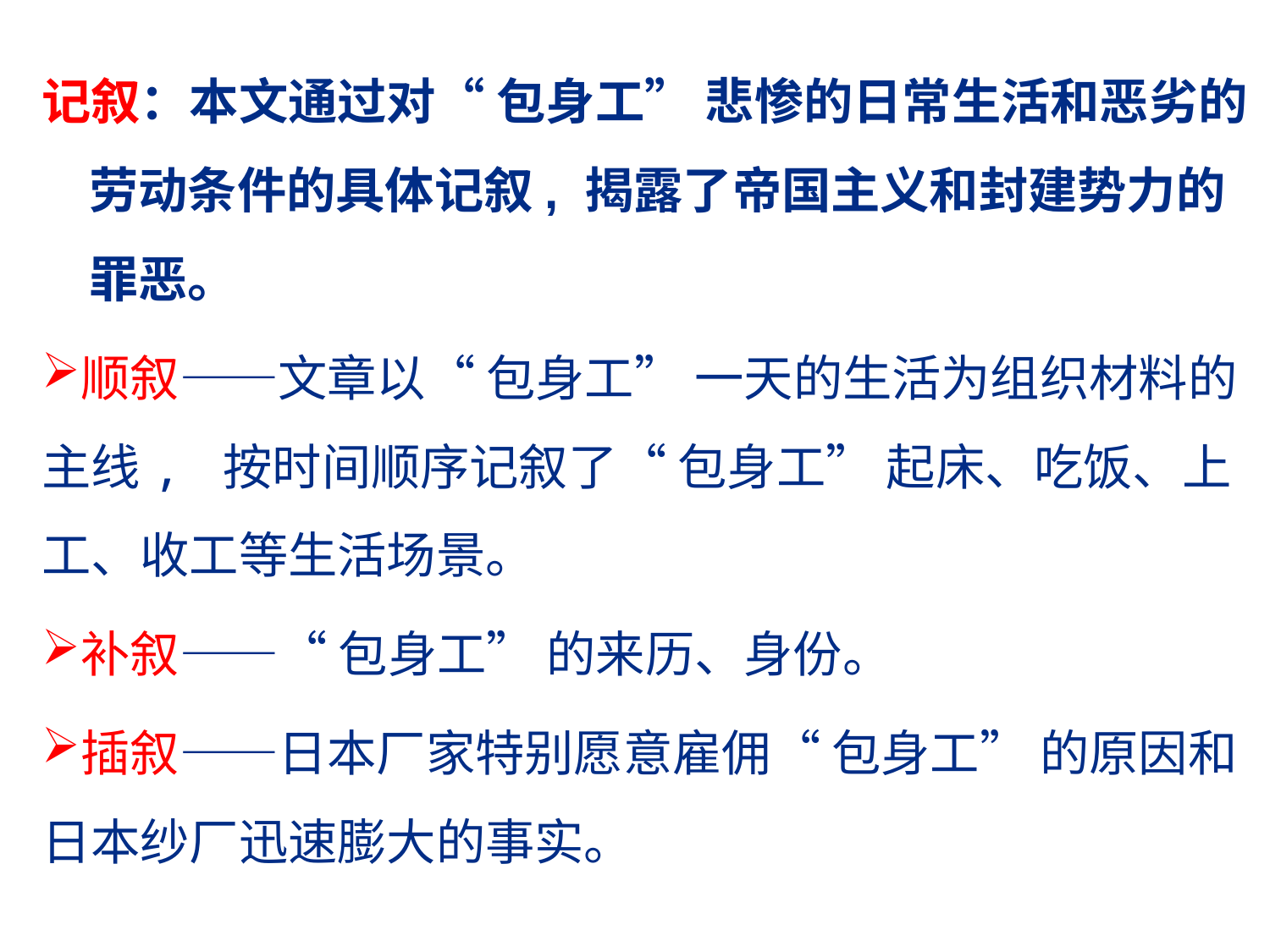

# 记叙：本文通过对“ 包身工” 悲惨的日常生活和恶劣的劳动条件的具体记叙, 揭露了帝国主义和封建势力的罪恶。
顺叙——文章以“ 包身工” 一天的生活为组织材料的主线, 按时间顺序记叙了“ 包身工” 起床、吃饭、上工、收工等生活场景。
补叙——“ 包身工” 的来历、身份。
插叙——日本厂家特别愿意雇佣“ 包身工” 的原因和日本纱厂迅速膨大的事实。